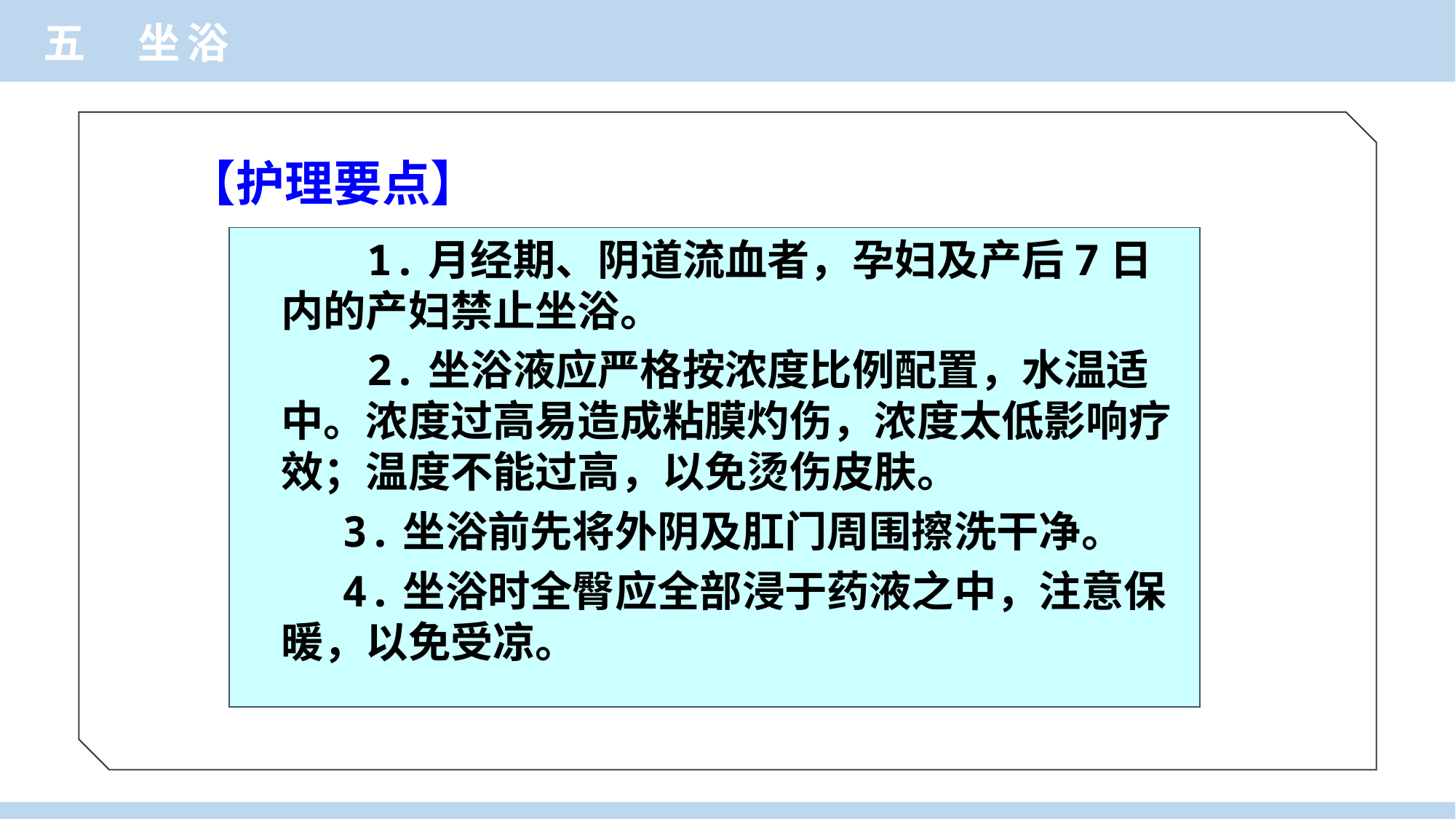

五   坐浴

 【护理要点】
     1.月经期、阴道流血者，孕妇及产后7日内的产妇禁止坐浴。
     2.坐浴液应严格按浓度比例配置，水温适中。浓度过高易造成粘膜灼伤，浓度太低影响疗效；温度不能过高，以免烫伤皮肤。
    3.坐浴前先将外阴及肛门周围擦洗干净。
    4.坐浴时全臀应全部浸于药液之中，注意保暖，以免受凉。